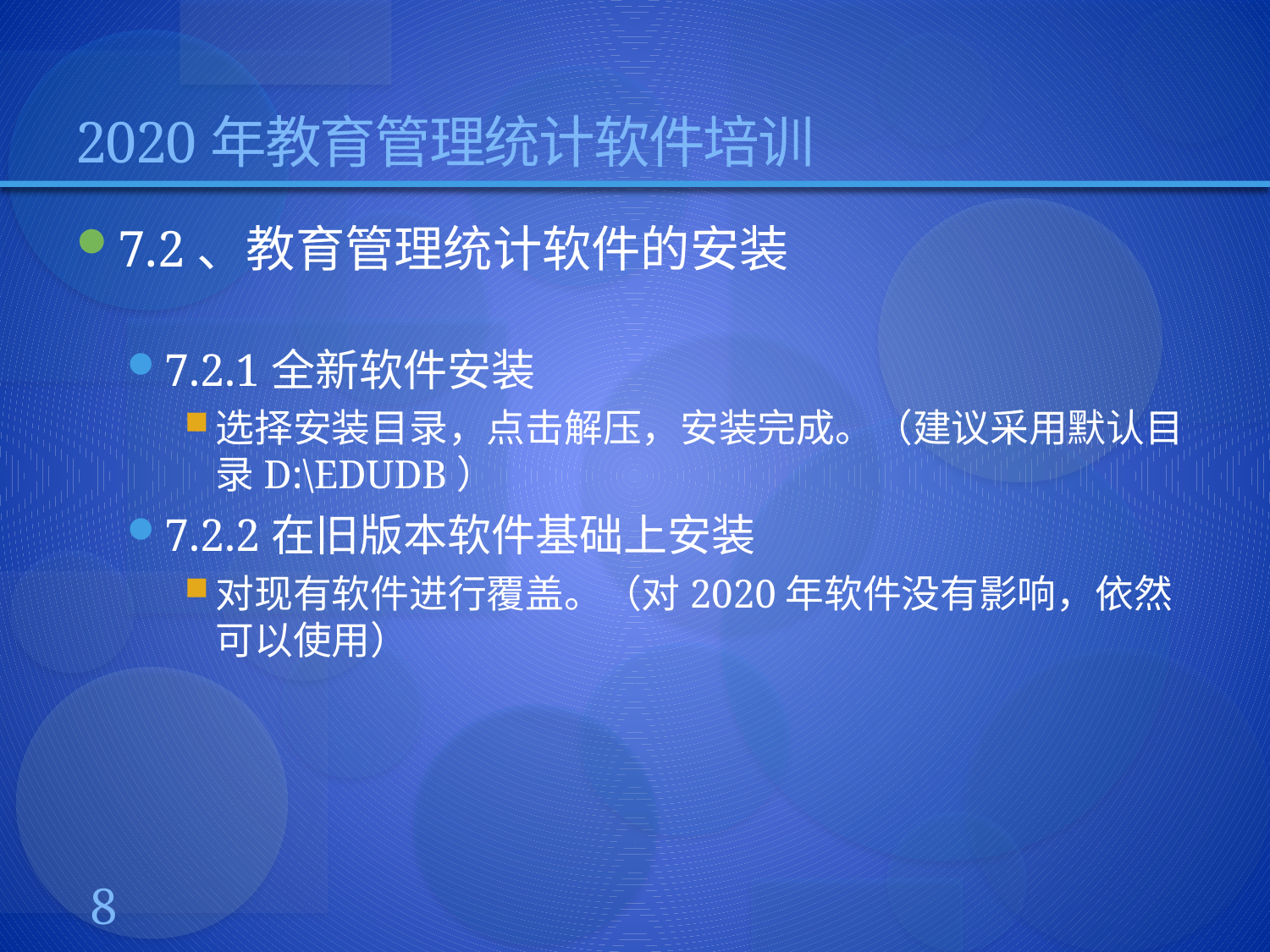

# 2020年教育管理统计软件培训
7.2、教育管理统计软件的安装

7.2.1全新软件安装
选择安装目录，点击解压，安装完成。（建议采用默认目录D:\EDUDB）
7.2.2在旧版本软件基础上安装
对现有软件进行覆盖。（对2020年软件没有影响，依然可以使用）

8